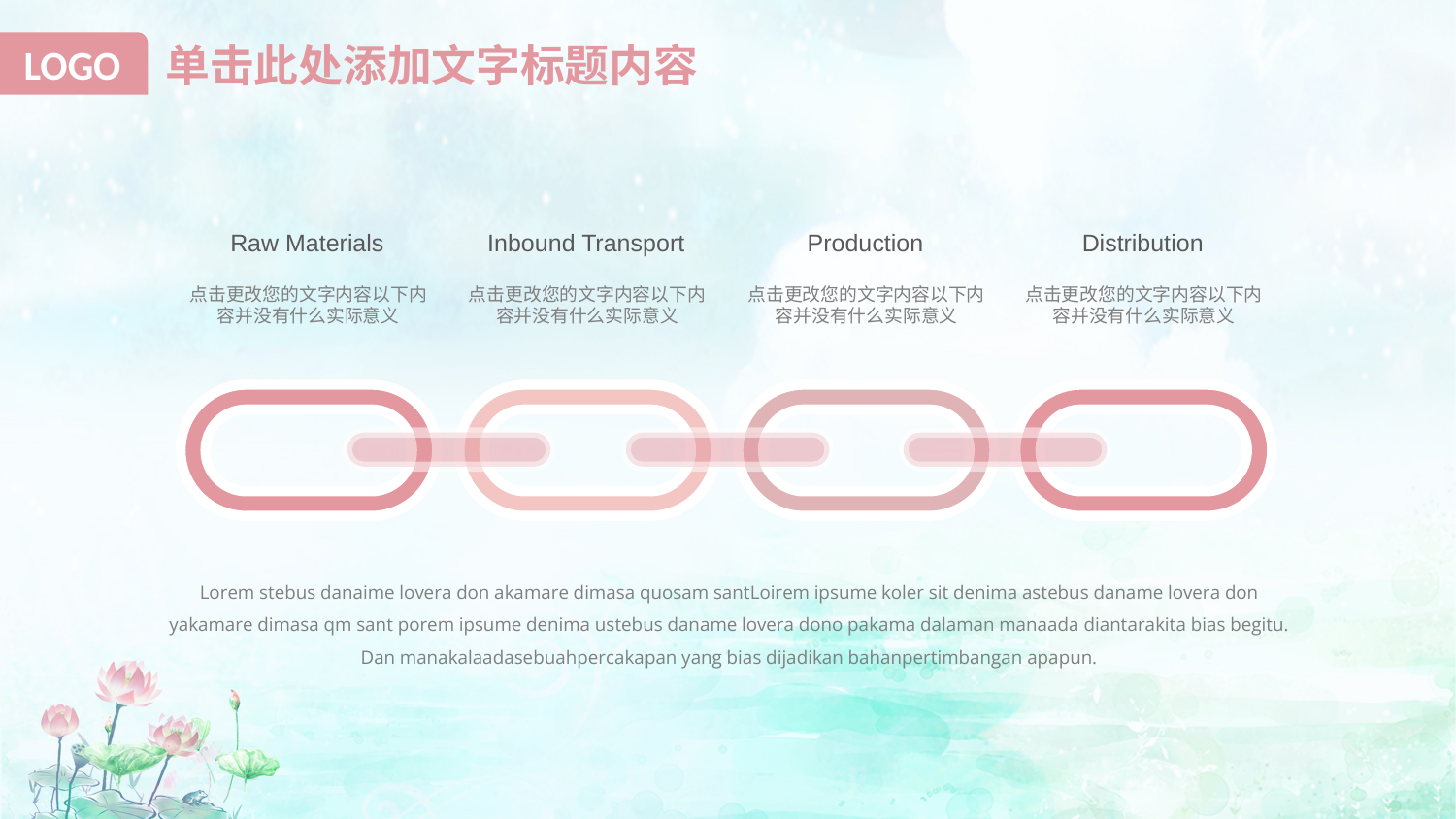

Raw Materials

点击更改您的文字内容以下内容并没有什么实际意义
Inbound Transport

点击更改您的文字内容以下内容并没有什么实际意义
Production

点击更改您的文字内容以下内容并没有什么实际意义
Distribution

点击更改您的文字内容以下内容并没有什么实际意义

Lorem stebus danaime lovera don akamare dimasa quosam santLoirem ipsume koler sit denima astebus daname lovera don yakamare dimasa qm sant porem ipsume denima ustebus daname lovera dono pakama dalaman manaada diantarakita bias begitu.
Dan manakalaadasebuahpercakapan yang bias dijadikan bahanpertimbangan apapun.